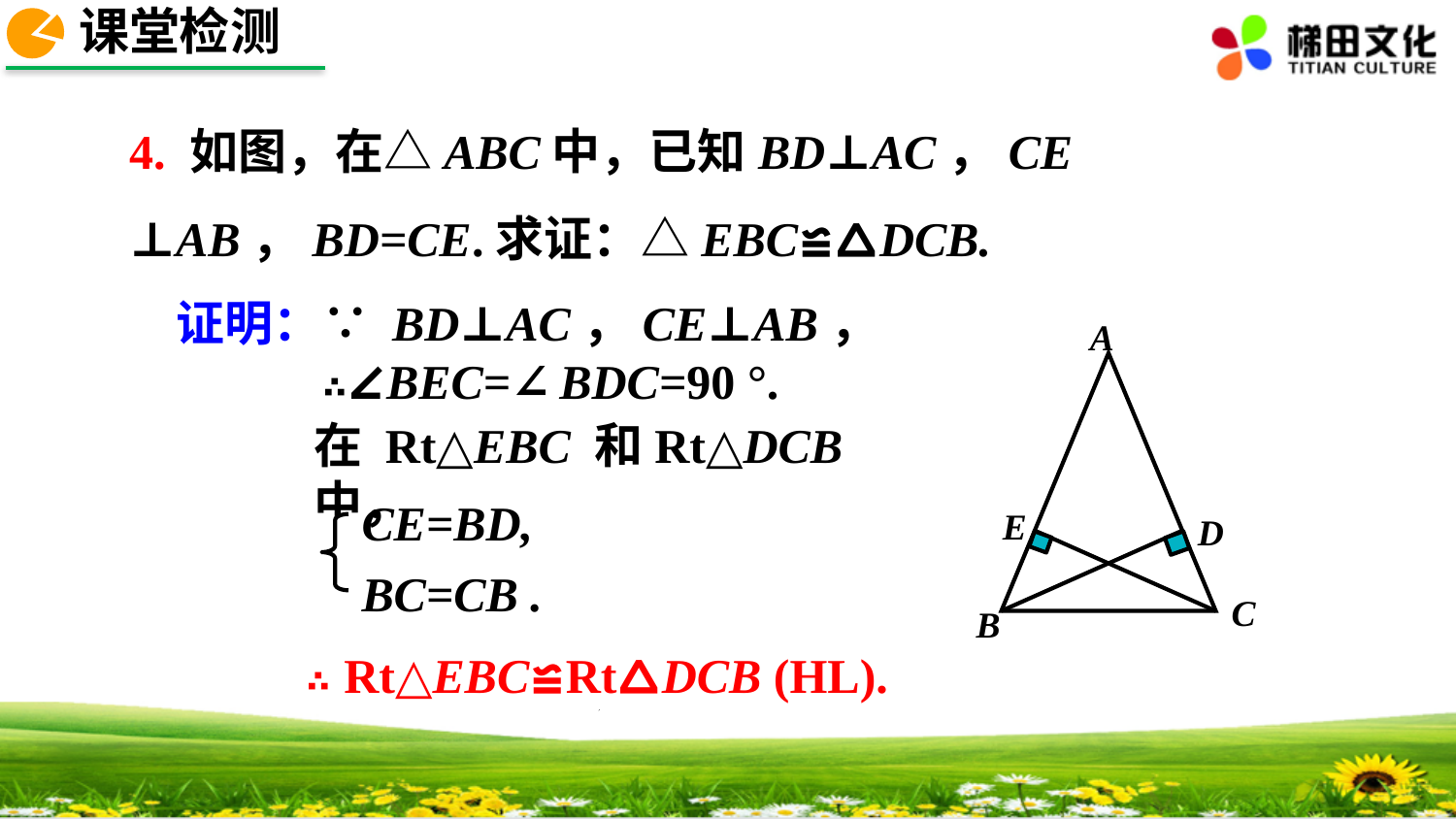

课堂检测

4. 如图，在△ABC中，已知BD⊥AC，CE ⊥AB，BD=CE.求证：△EBC≌△DCB.
证明：∵ BD⊥AC，CE⊥AB，
            ∴∠BEC=∠BDC=90 °.
A

C
B
E
D

在 Rt△EBC 和Rt△DCB 中，
     CE=BD,
     BC=CB .

∴ Rt△EBC≌Rt△DCB (HL).